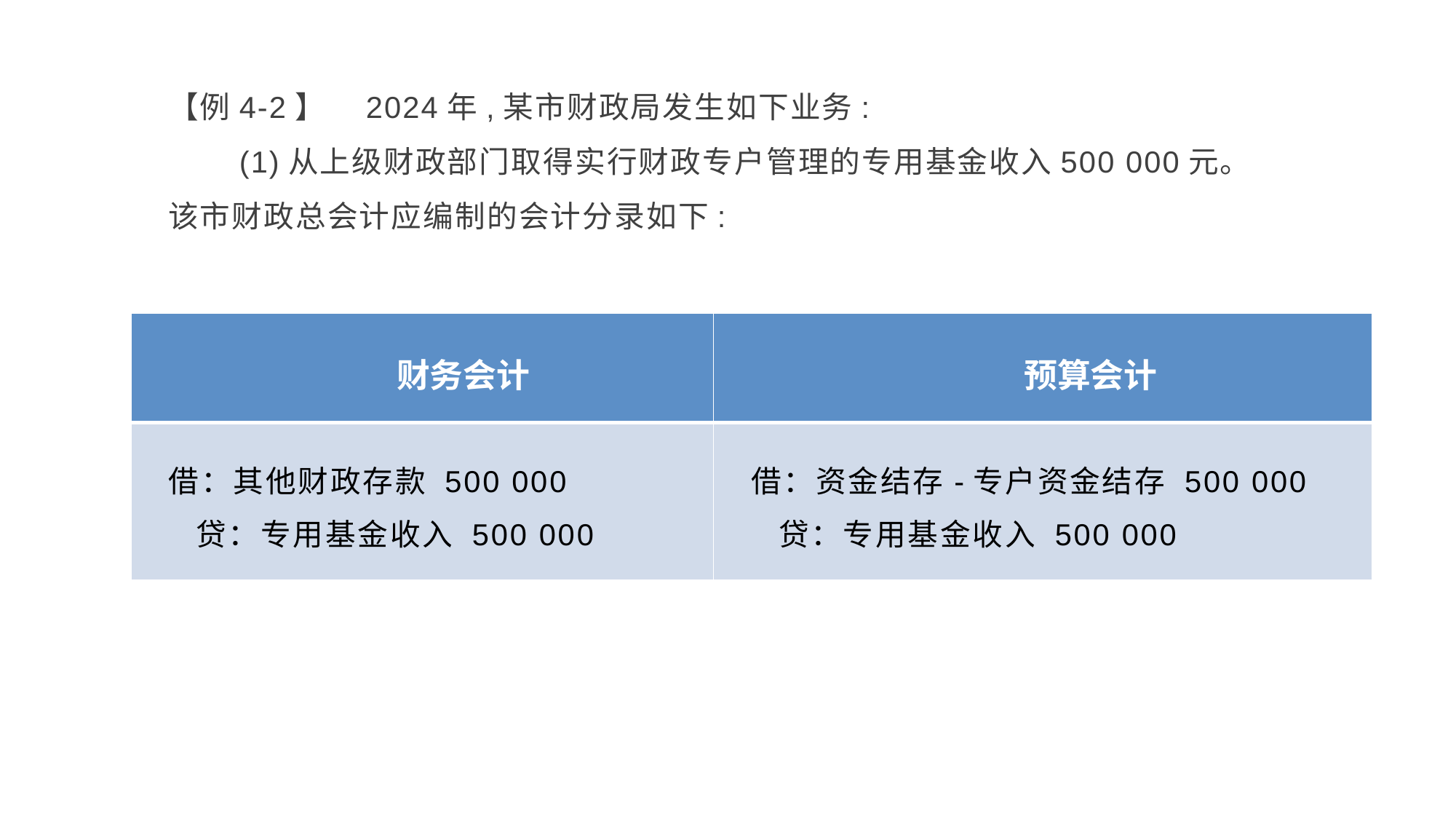

【例4-2】　2024年,某市财政局发生如下业务:
　　(1)从上级财政部门取得实行财政专户管理的专用基金收入500 000元。该市财政总会计应编制的会计分录如下:

| 财务会计 | 预算会计 |
| --- | --- |
| 借：其他财政存款 500 000 贷：专用基金收入 500 000 | 借：资金结存-专户资金结存 500 000 贷：专用基金收入 500 000 |